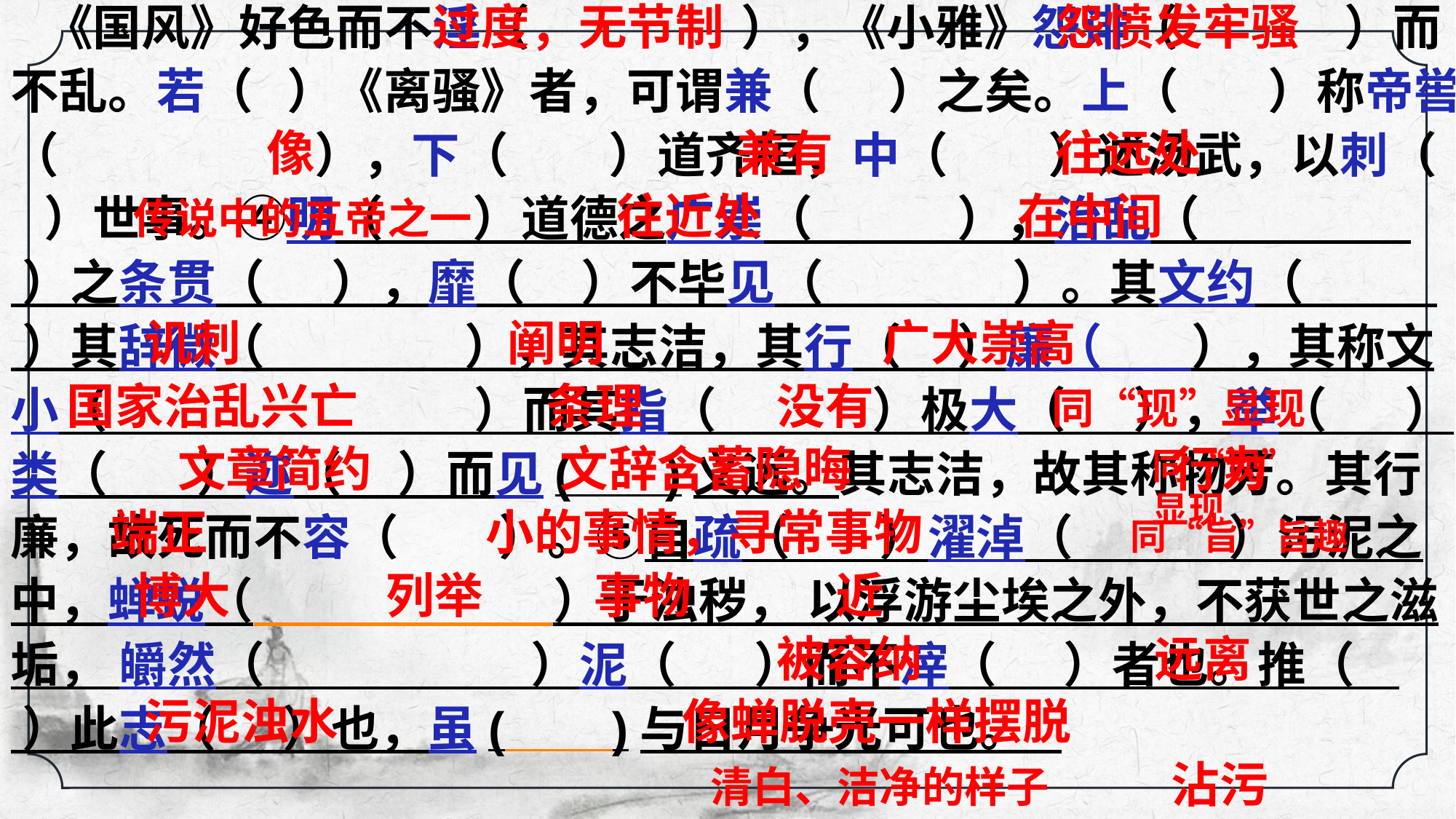

《国风》好色而不淫（                   ），《小雅》怨诽（               ）而不乱。若（   ）《离骚》者，可谓兼（      ）之矣。上（        ）称帝喾（                       ），下（         ）道齐桓，中（         ）述汤武，以刺（      ）世事。④明（        ）道德之广崇（             ），治乱（                     ）之条贯（      ），靡（     ）不毕见（                 ）。其文约（              ）其辞微（                  ），其志洁，其行（     ）廉（        ），其称文小（                                 ）而其指（              ）极大（      ），举（       ）类（        ）迩（     ）而见(       )义远。其志洁，故其称物芳。其行廉，故死而不容（         ）。⑤自疏（        ）濯淖（              ）污泥之中，蝉蜕（                           ）于浊秽， 以浮游尘埃之外，不获世之滋垢， 皭然（                        ）泥（       ）而不滓（      ）者也。推（      ）此志（      ）也，虽(        )与日月争光可也。
                                     过度，无节制                              怨愤发牢骚
                      像                                      兼有                    往远处
          传说中的五帝之一             往近处                       在中间
           讥刺                        阐明                         广大崇高
    国家治乱兴亡                 条理            没有                同“现”显现
              文章简约                 文辞含蓄隐晦                             行为
        端正                         小的事情，寻常事物                   同“旨”旨趣
              博大              列举          事物             近
                                                                    被容纳                     远离
           污泥浊水                               像蝉脱壳一样摆脱
                                                              清白、洁净的样子           沾污
             污染                    赞许，推许        志向               即使
同“现”
显现